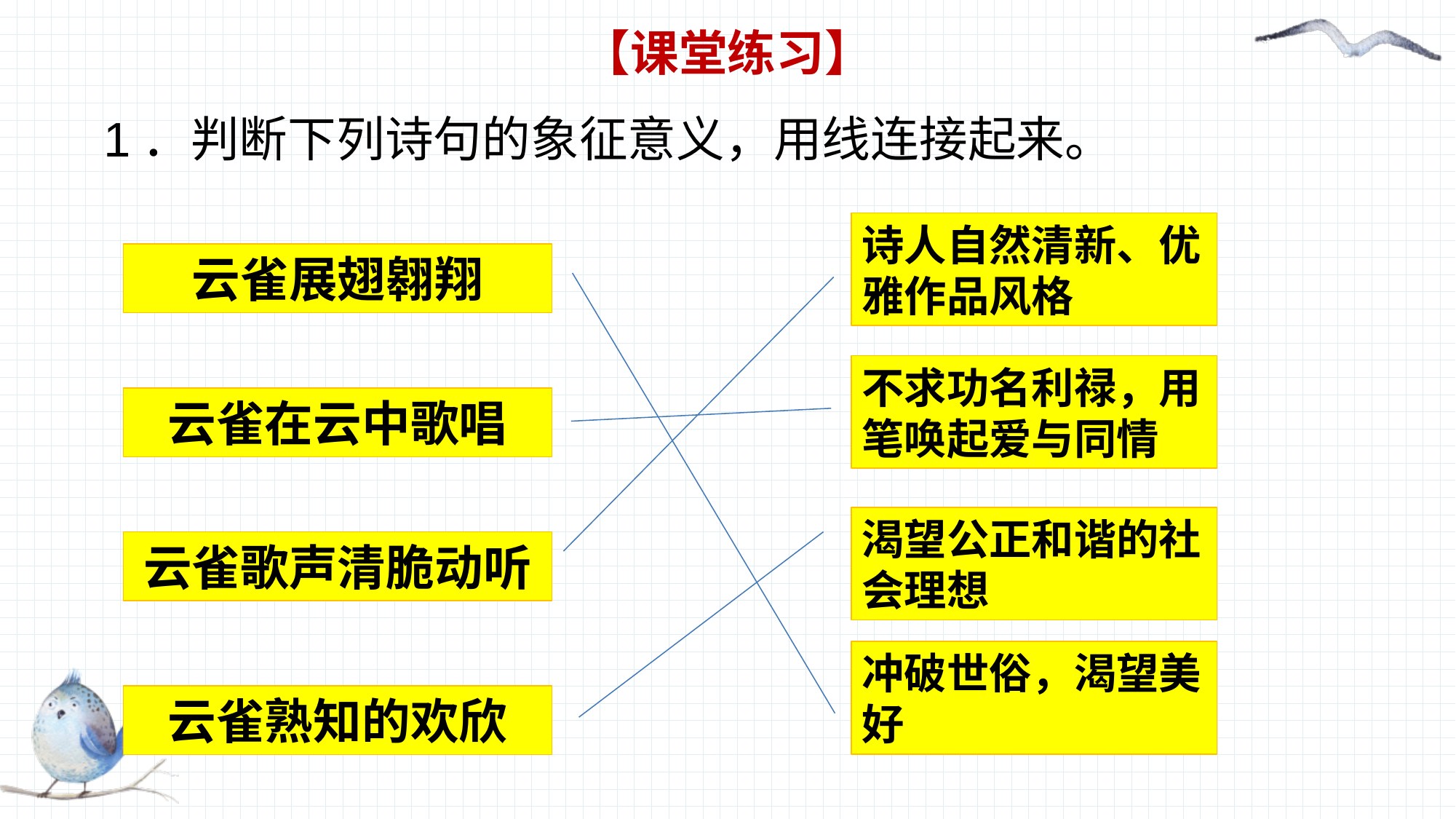

# 【课堂练习】
1．判断下列诗句的象征意义，用线连接起来。
诗人自然清新、优雅作品风格
云雀展翅翱翔
不求功名利禄，用笔唤起爱与同情
云雀在云中歌唱
渴望公正和谐的社会理想
云雀歌声清脆动听
冲破世俗，渴望美好
云雀熟知的欢欣